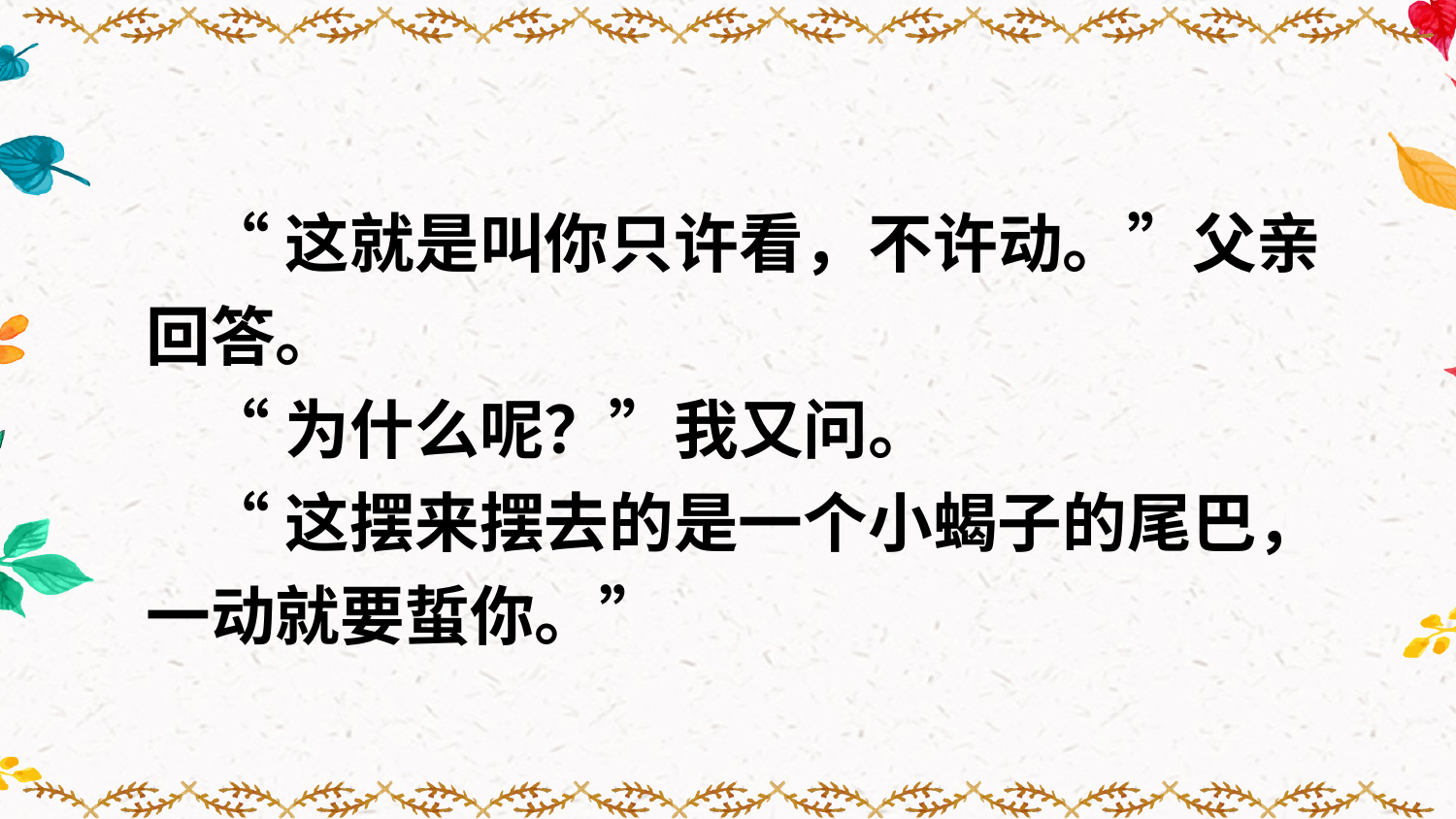

“这就是叫你只许看，不许动。”父亲回答。
    “为什么呢？”我又问。
    “这摆来摆去的是一个小蝎子的尾巴，一动就要蜇你。”